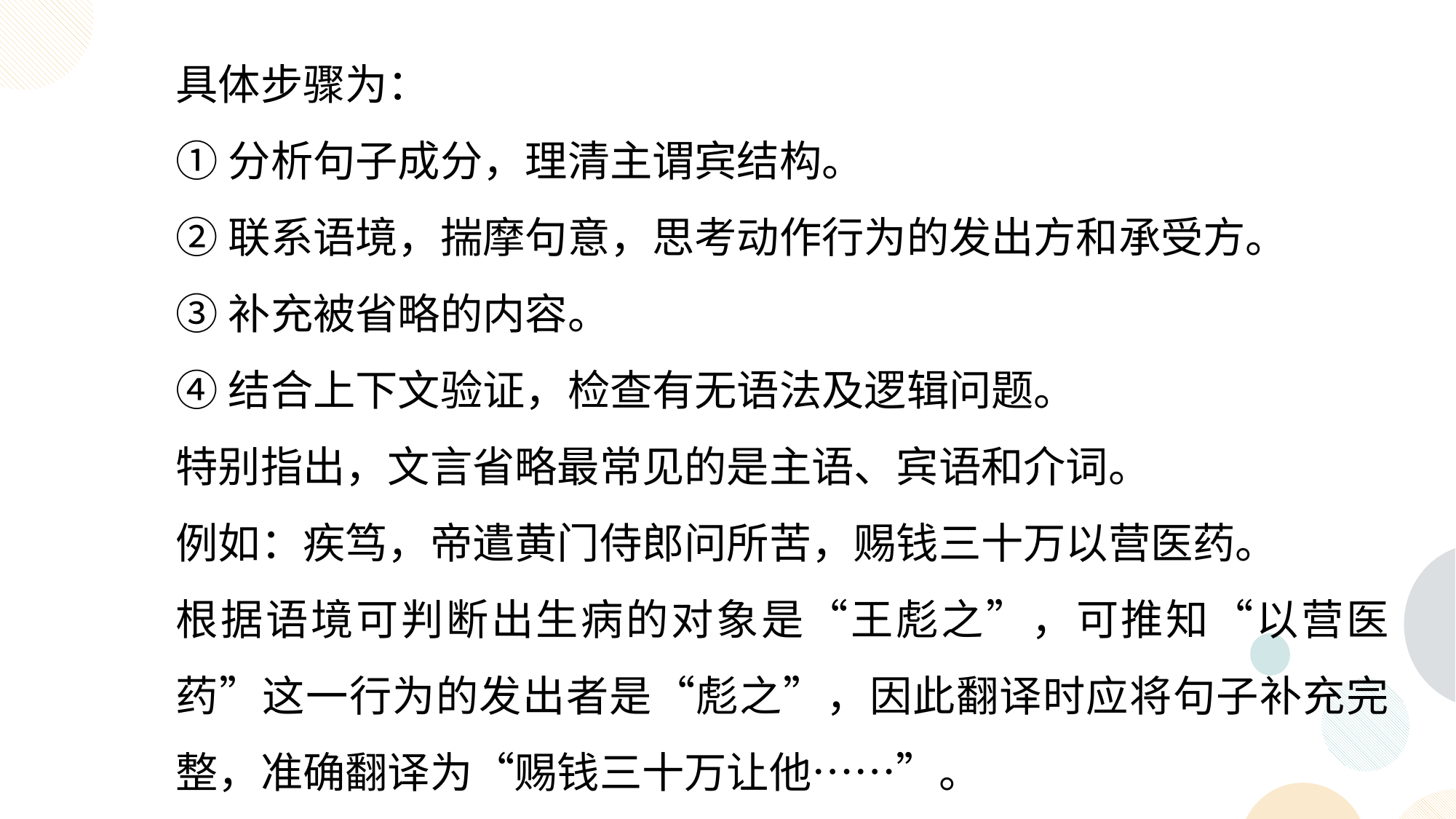

具体步骤为：
①分析句子成分，理清主谓宾结构。
②联系语境，揣摩句意，思考动作行为的发出方和承受方。
③补充被省略的内容。
④结合上下文验证，检查有无语法及逻辑问题。
特别指出，文言省略最常见的是主语、宾语和介词。
例如：疾笃，帝遣黄门侍郎问所苦，赐钱三十万以营医药。
根据语境可判断出生病的对象是“王彪之”，可推知“以营医药”这一行为的发出者是“彪之”，因此翻译时应将句子补充完整，准确翻译为“赐钱三十万让他……”。